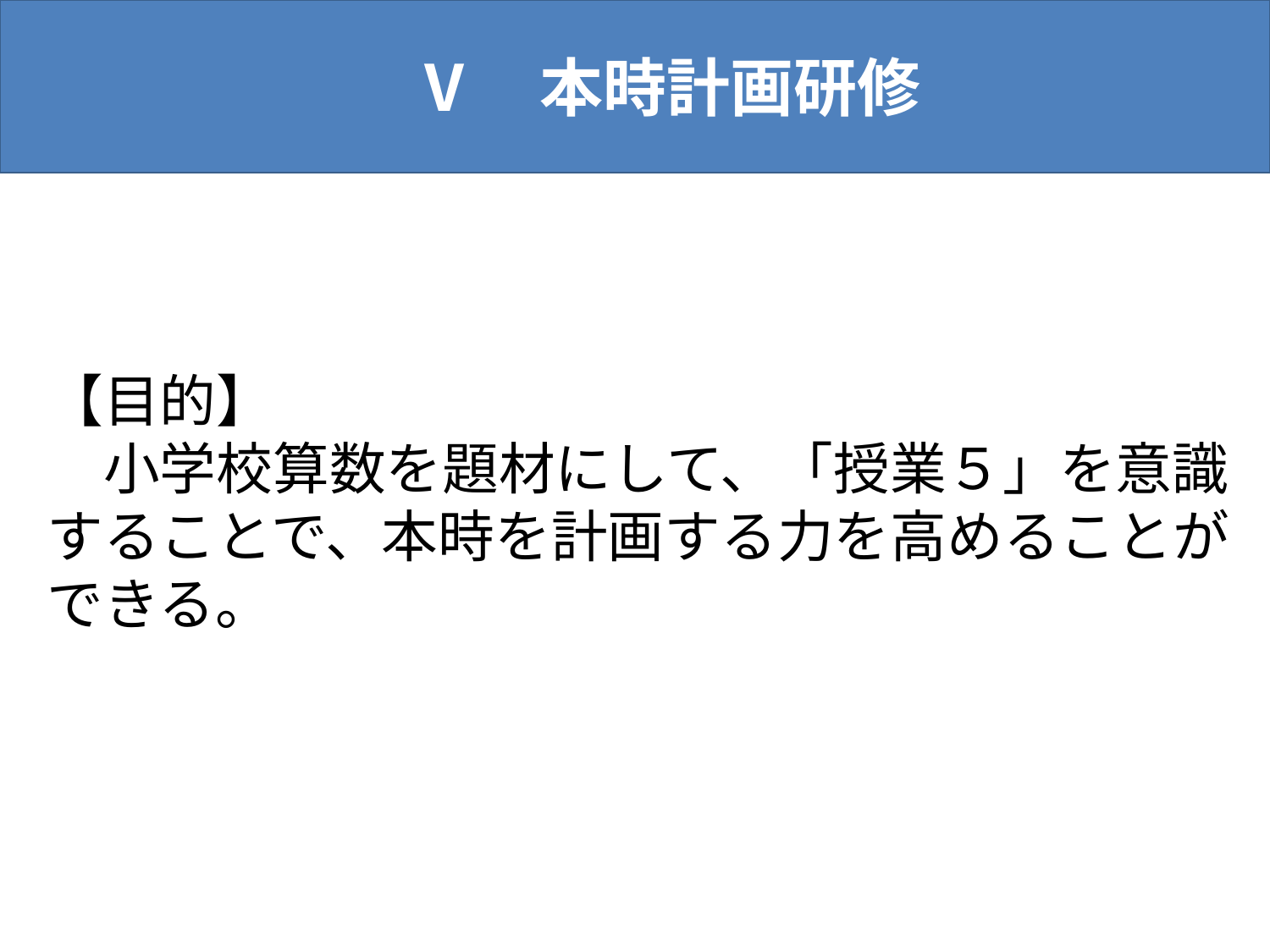

Ⅴ　本時計画研修
【目的】
　小学校算数を題材にして、「授業５」を意識することで、本時を計画する力を高めることができる。